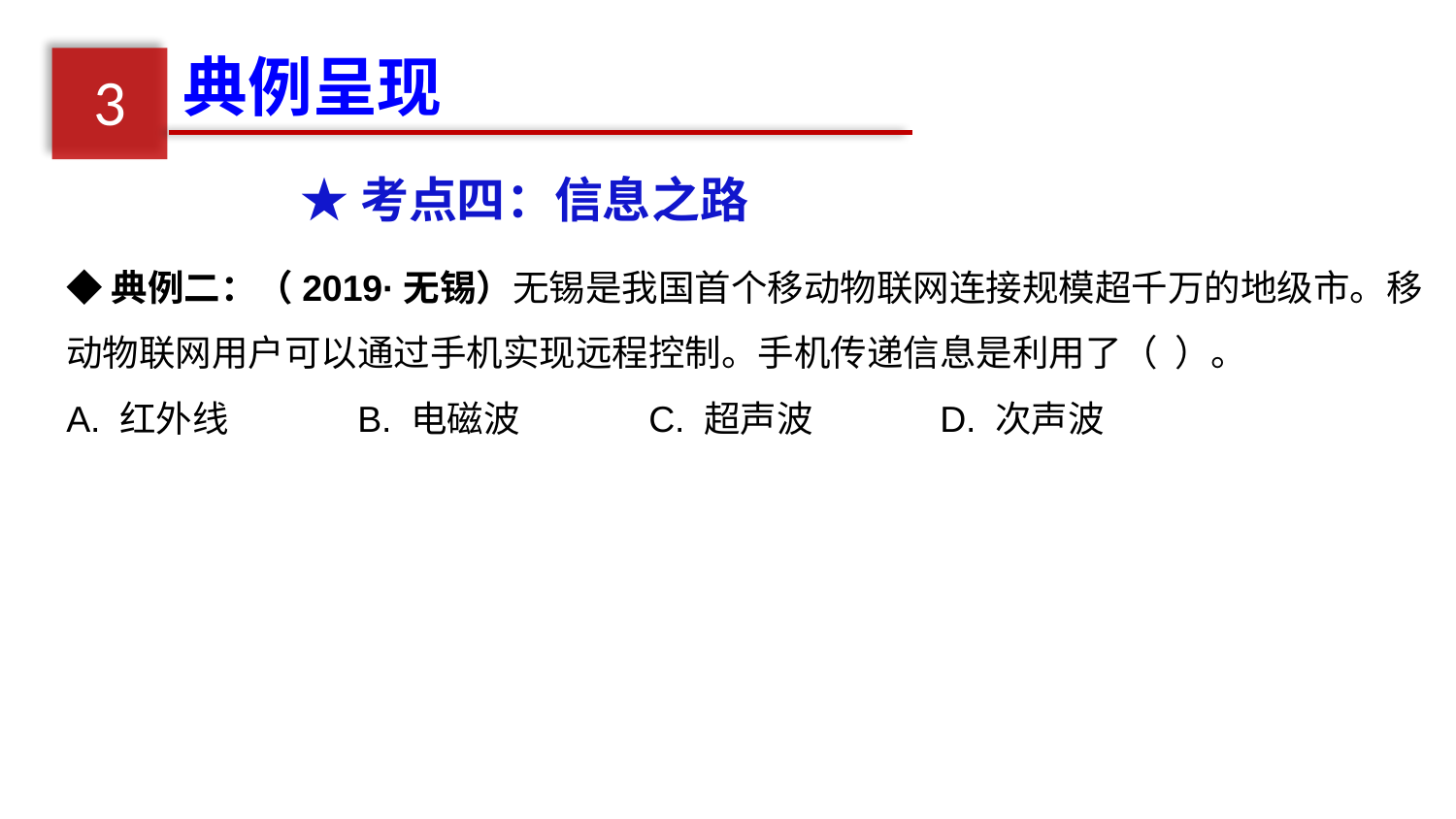

典例呈现

3
★考点四：信息之路
◆典例二：（2019·无锡）无锡是我国首个移动物联网连接规模超千万的地级市。移动物联网用户可以通过手机实现远程控制。手机传递信息是利用了（  ）。
A. 红外线	B. 电磁波	C. 超声波	D. 次声波